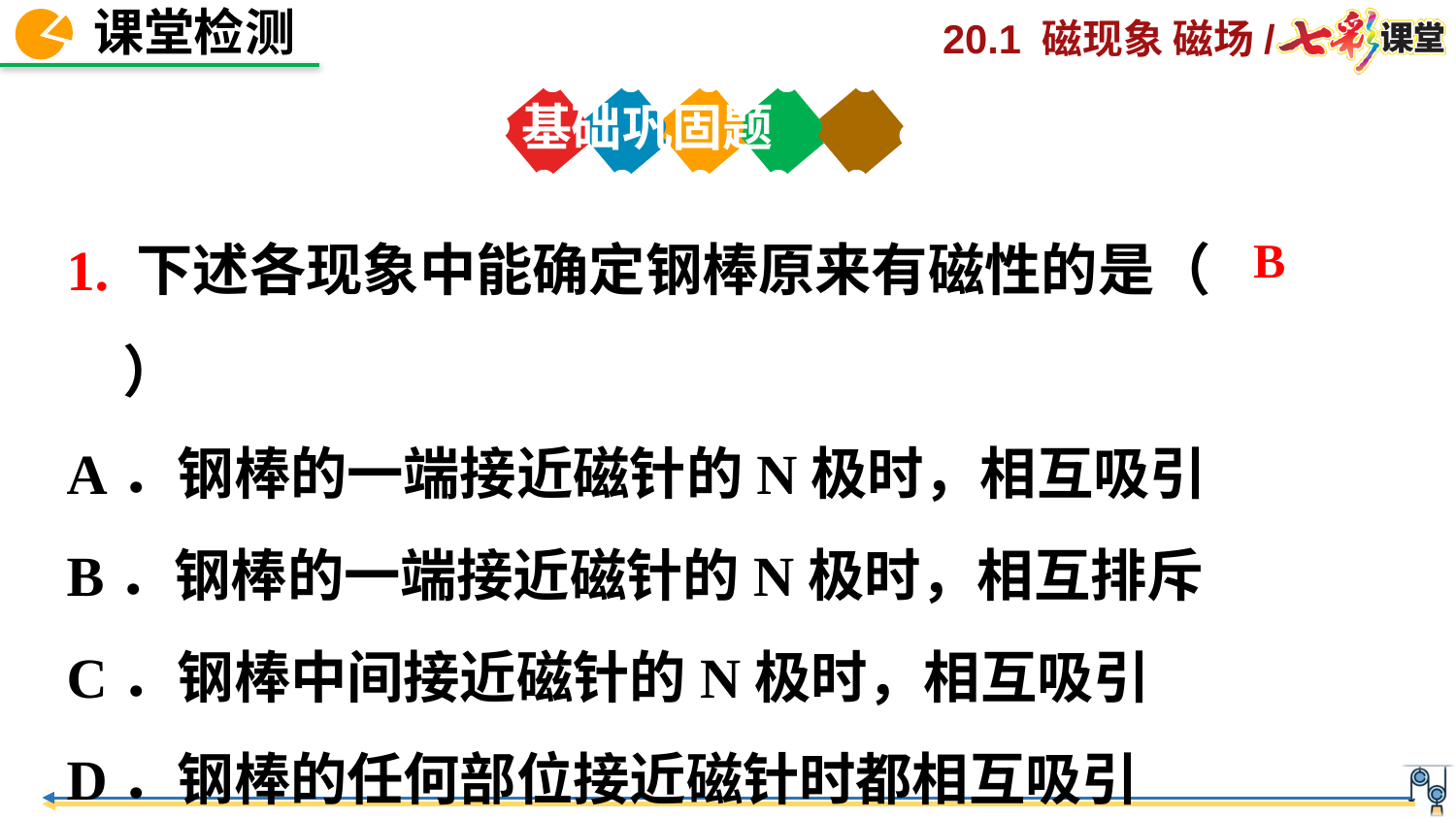

基础巩固题

1. 下述各现象中能确定钢棒原来有磁性的是（　　）
A．钢棒的一端接近磁针的N极时，相互吸引
B．钢棒的一端接近磁针的N极时，相互排斥
C．钢棒中间接近磁针的N极时，相互吸引
D．钢棒的任何部位接近磁针时都相互吸引
B